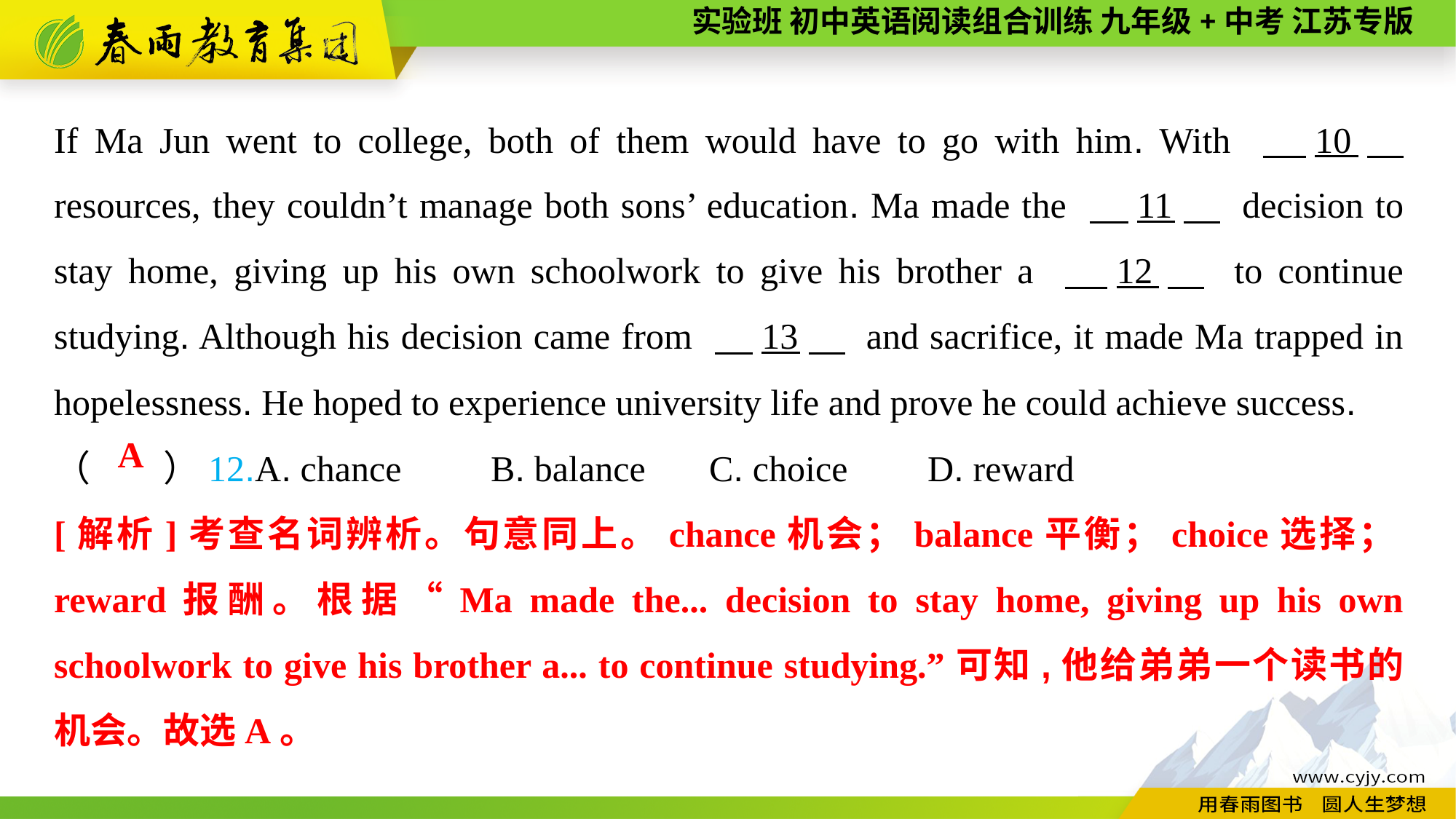

If Ma Jun went to college, both of them would have to go with him. With 　10　 resources, they couldn’t manage both sons’ education. Ma made the 　11　 decision to stay home, giving up his own schoolwork to give his brother a 　12　 to continue studying. Although his decision came from 　13　 and sacrifice, it made Ma trapped in hopelessness. He hoped to experience university life and prove he could achieve success.
（　　）12.A. chance	B. balance	C. choice	D. reward
A
[解析]考查名词辨析。句意同上。chance机会；balance平衡；choice选择；reward报酬。根据“Ma made the... decision to stay home, giving up his own schoolwork to give his brother a... to continue studying.”可知,他给弟弟一个读书的机会。故选A。